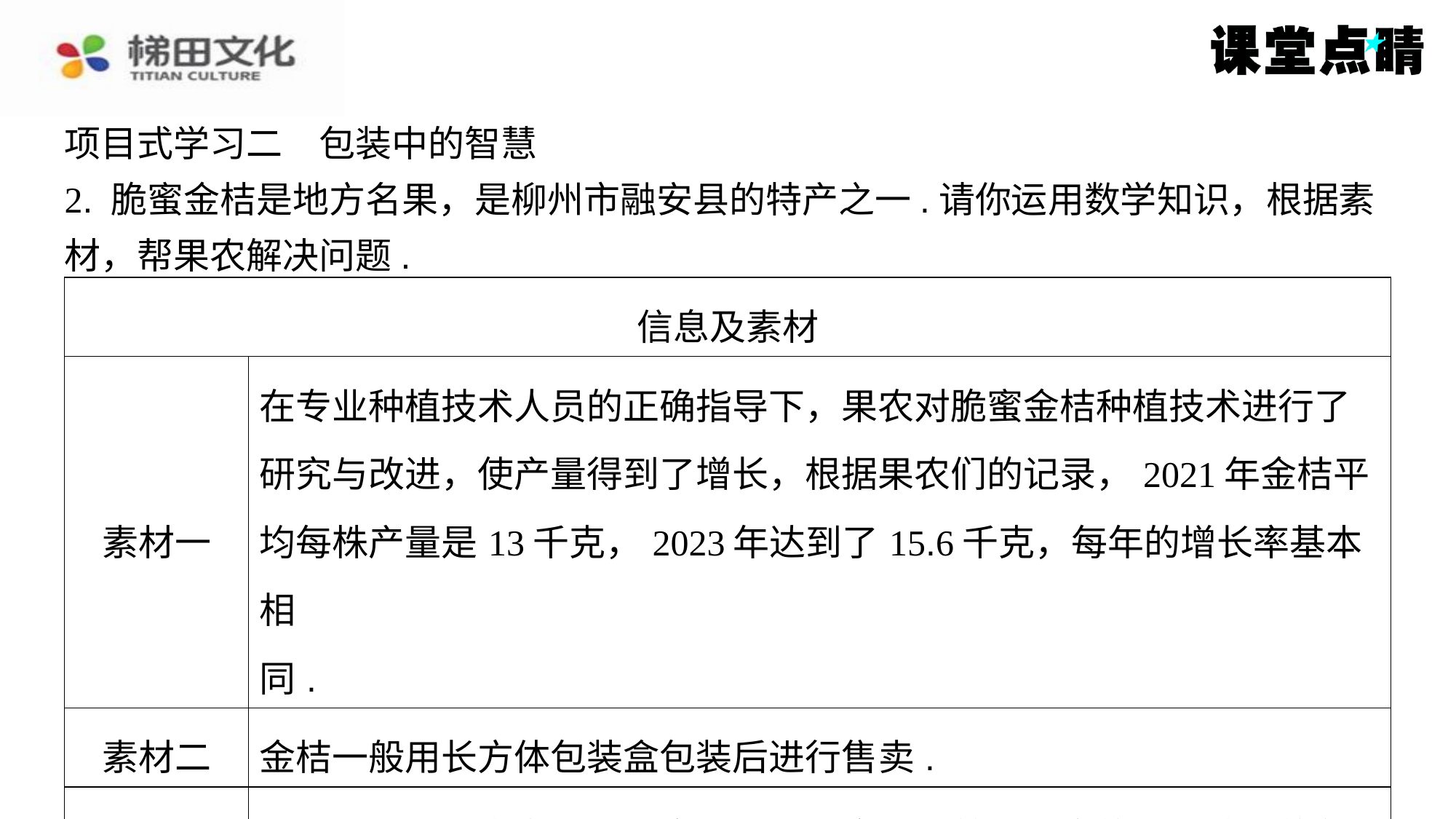

项目式学习二　包装中的智慧
2. 脆蜜金桔是地方名果，是柳州市融安县的特产之一.请你运用数学知识，根据素
材，帮果农解决问题.
| 信息及素材 |  |
| --- | --- |
| 素材一 | 在专业种植技术人员的正确指导下，果农对脆蜜金桔种植技术进行了 研究与改进，使产量得到了增长，根据果农们的记录，2021年金桔平 均每株产量是13千克，2023年达到了15.6千克，每年的增长率基本相 同. |
| 素材二 | 金桔一般用长方体包装盒包装后进行售卖. |
| 素材三 | 果农们通过调查发现，顾客们也很愿意购买美观漂亮的其他造型的包 装纸盒. |